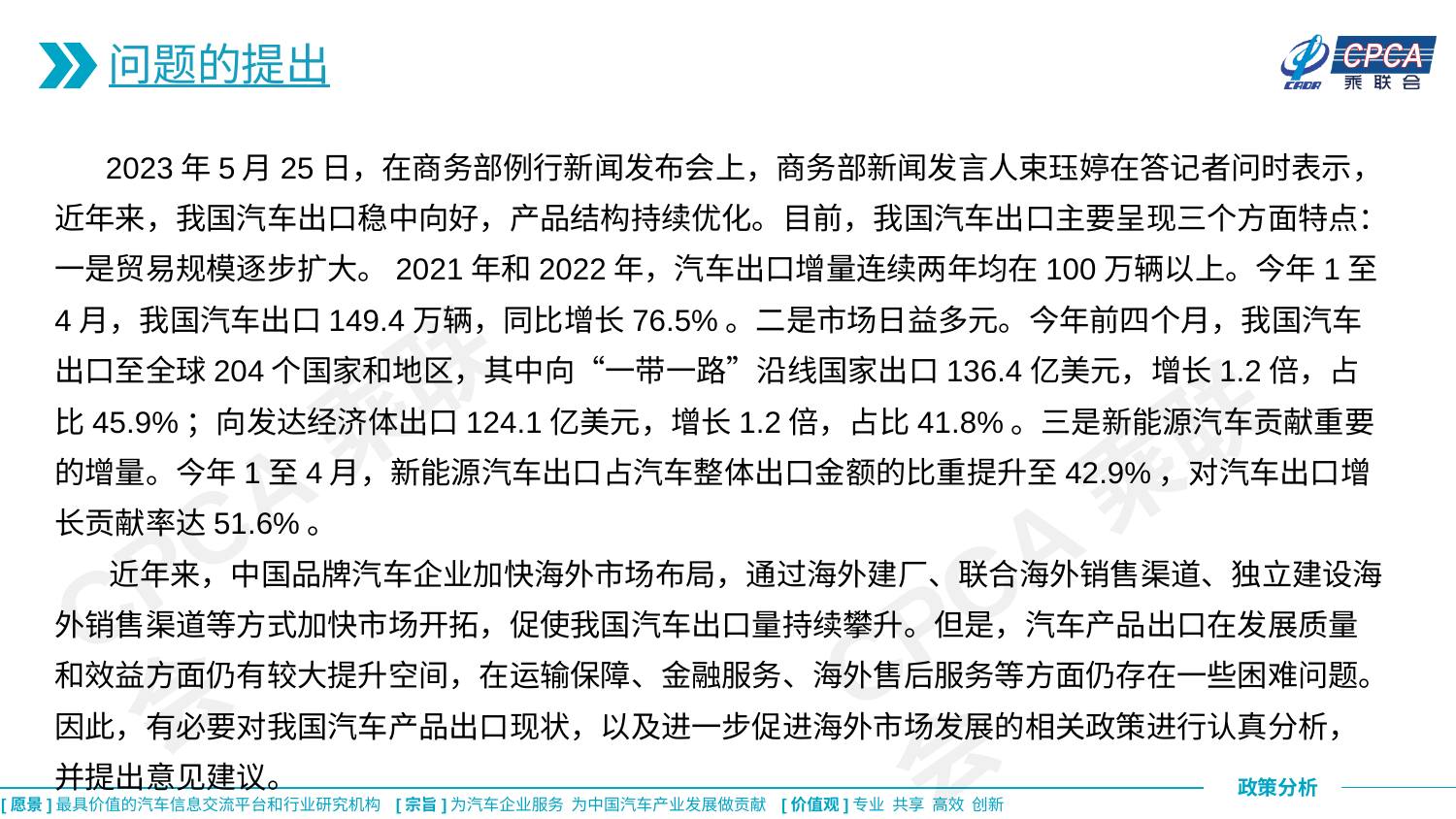

问题的提出
      2023年5月25日，在商务部例行新闻发布会上，商务部新闻发言人束珏婷在答记者问时表示，近年来，我国汽车出口稳中向好，产品结构持续优化。目前，我国汽车出口主要呈现三个方面特点：一是贸易规模逐步扩大。2021年和2022年，汽车出口增量连续两年均在100万辆以上。今年1至4月，我国汽车出口149.4万辆，同比增长76.5%。二是市场日益多元。今年前四个月，我国汽车出口至全球204个国家和地区，其中向“一带一路”沿线国家出口136.4亿美元，增长1.2倍，占比45.9%；向发达经济体出口124.1亿美元，增长1.2倍，占比41.8%。三是新能源汽车贡献重要的增量。今年1至4月，新能源汽车出口占汽车整体出口金额的比重提升至42.9%，对汽车出口增长贡献率达51.6%。
       近年来，中国品牌汽车企业加快海外市场布局，通过海外建厂、联合海外销售渠道、独立建设海外销售渠道等方式加快市场开拓，促使我国汽车出口量持续攀升。但是，汽车产品出口在发展质量和效益方面仍有较大提升空间，在运输保障、金融服务、海外售后服务等方面仍存在一些困难问题。因此，有必要对我国汽车产品出口现状，以及进一步促进海外市场发展的相关政策进行认真分析，并提出意见建议。
CPCA乘联会
CPCA乘联会